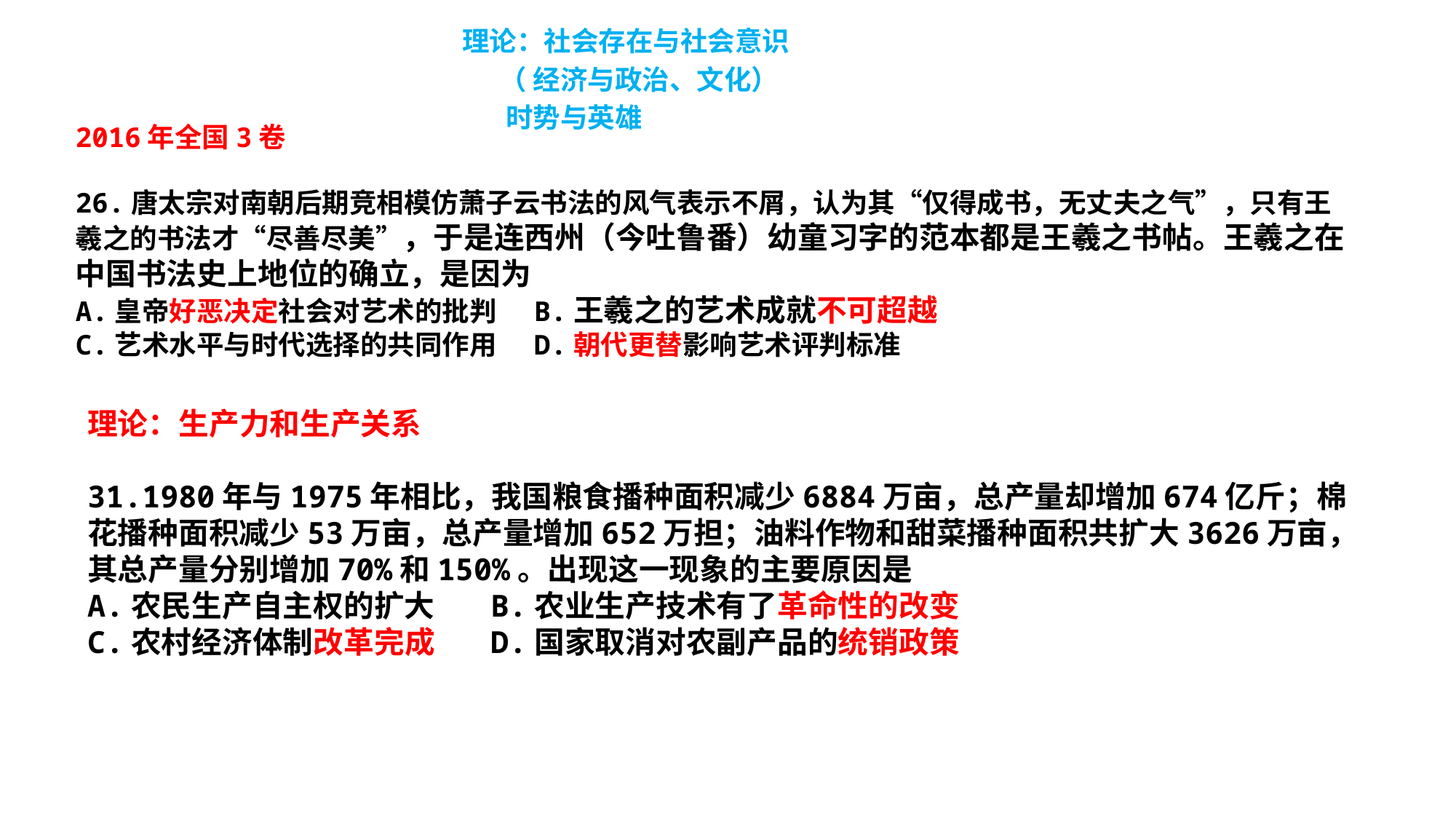

理论：社会存在与社会意识
     （ 经济与政治、文化）
      时势与英雄
2016年全国3卷

26.唐太宗对南朝后期竞相模仿萧子云书法的风气表示不屑，认为其“仅得成书，无丈夫之气”，只有王羲之的书法才“尽善尽美”，于是连西州（今吐鲁番）幼童习字的范本都是王羲之书帖。王羲之在中国书法史上地位的确立，是因为
A.皇帝好恶决定社会对艺术的批判     B.王羲之的艺术成就不可超越
C.艺术水平与时代选择的共同作用     D.朝代更替影响艺术评判标准
理论：生产力和生产关系

31.1980年与1975年相比，我国粮食播种面积减少6884万亩，总产量却增加674亿斤；棉花播种面积减少53万亩，总产量增加652万担；油料作物和甜菜播种面积共扩大3626万亩，其总产量分别增加70%和150%。出现这一现象的主要原因是
A.农民生产自主权的扩大       B.农业生产技术有了革命性的改变
C.农村经济体制改革完成       D.国家取消对农副产品的统销政策